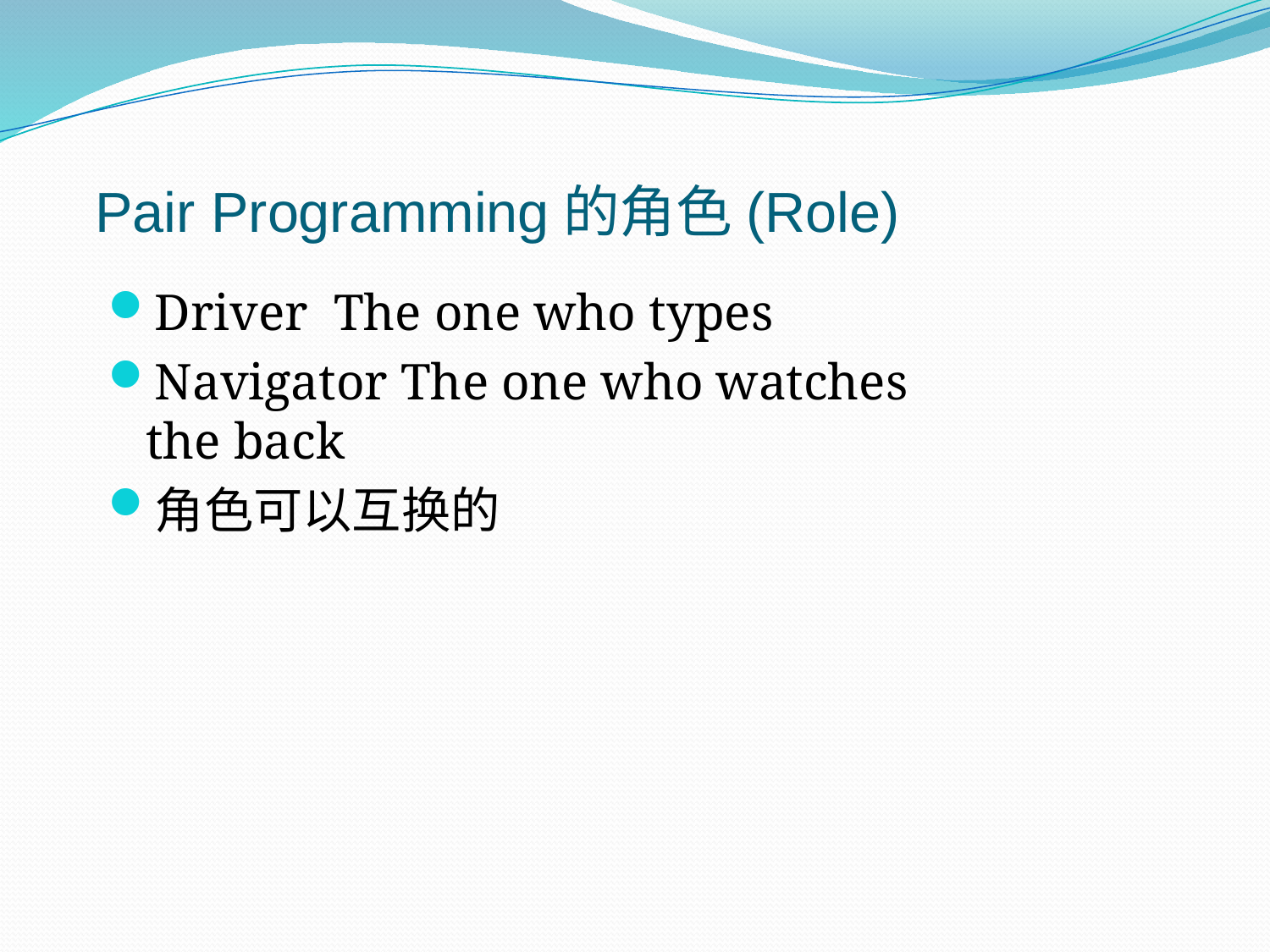

# Pair Programming的角色(Role)
Driver  The one who types
Navigator The one who watches the back
角色可以互换的